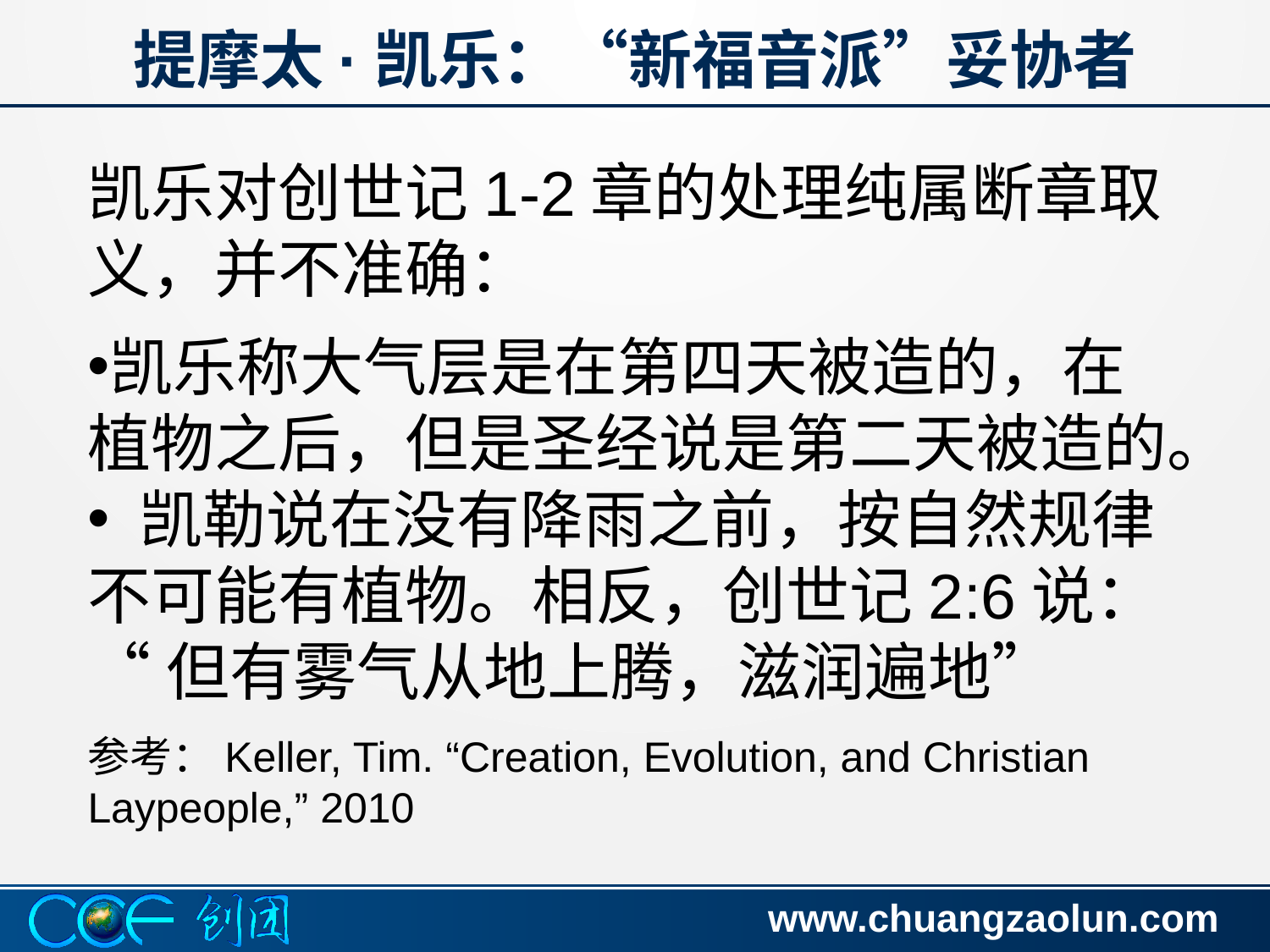

# 提摩太·凯乐：“新福音派”妥协者
凯乐对创世记1-2章的处理纯属断章取义，并不准确：

凯乐称大气层是在第四天被造的，在植物之后，但是圣经说是第二天被造的。
 凯勒说在没有降雨之前，按自然规律不可能有植物。相反，创世记2:6说：
“但有雾气从地上腾，滋润遍地”

参考：Keller, Tim. “Creation, Evolution, and Christian Laypeople,” 2010